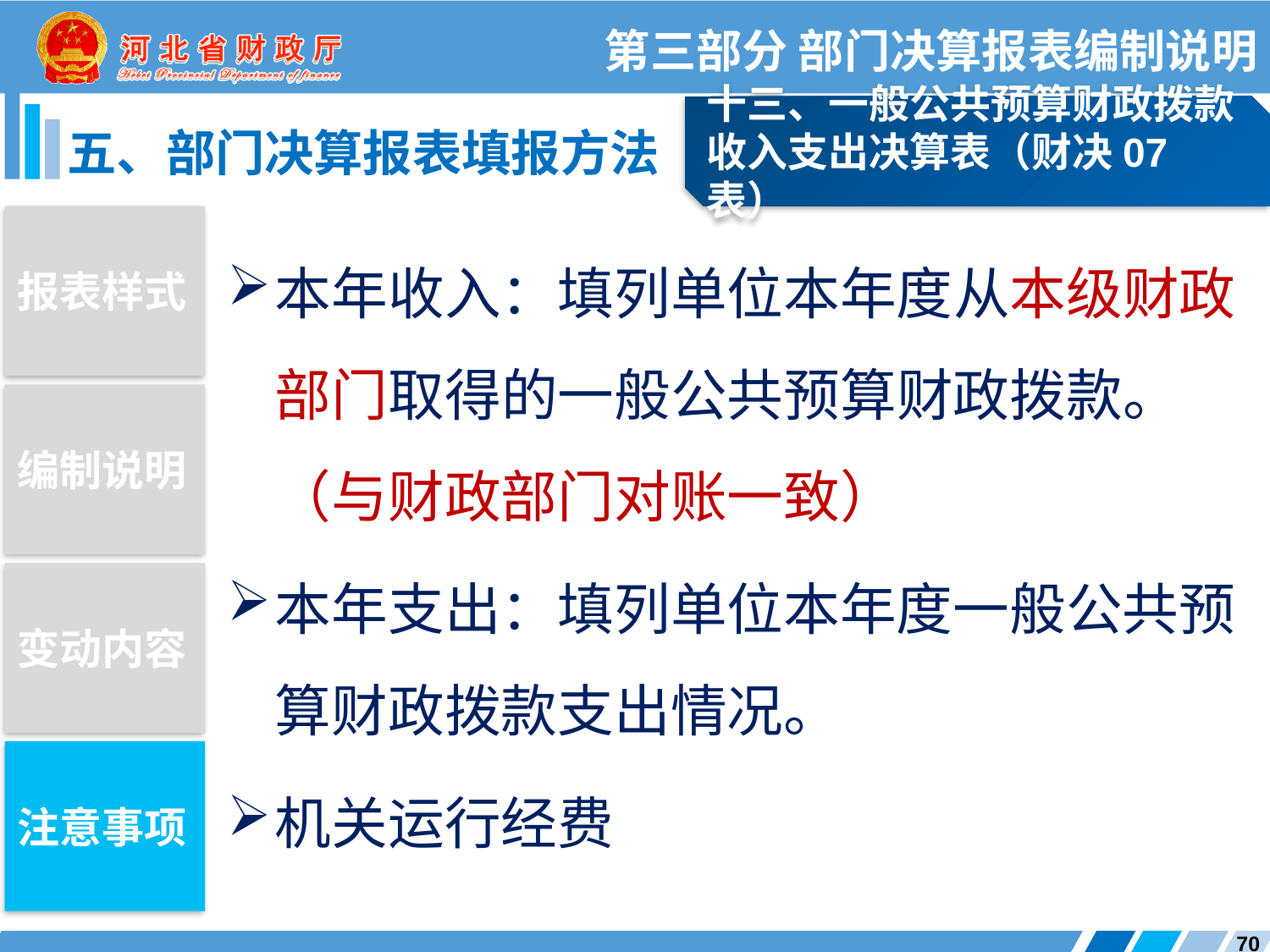

第三部分 部门决算报表编制说明
十三、一般公共预算财政拨款收入支出决算表（财决07表）
五、部门决算报表填报方法
报表样式
本年收入：填列单位本年度从本级财政部门取得的一般公共预算财政拨款。（与财政部门对账一致）
本年支出：填列单位本年度一般公共预算财政拨款支出情况。
机关运行经费
编制说明
变动内容
注意事项
70